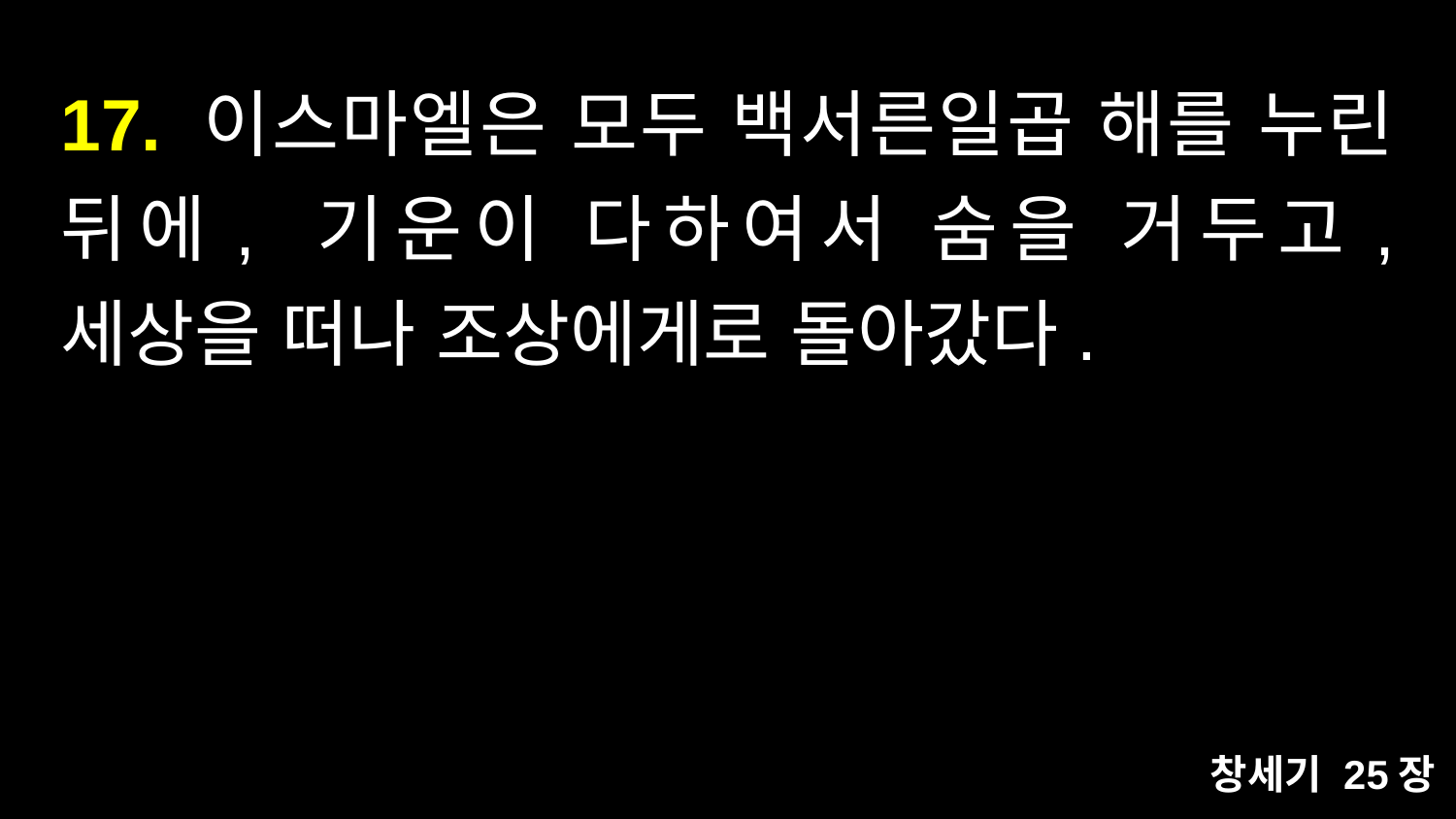

# 17. 이스마엘은 모두 백서른일곱 해를 누린 뒤에, 기운이 다하여서 숨을 거두고, 세상을 떠나 조상에게로 돌아갔다.
창세기 25장